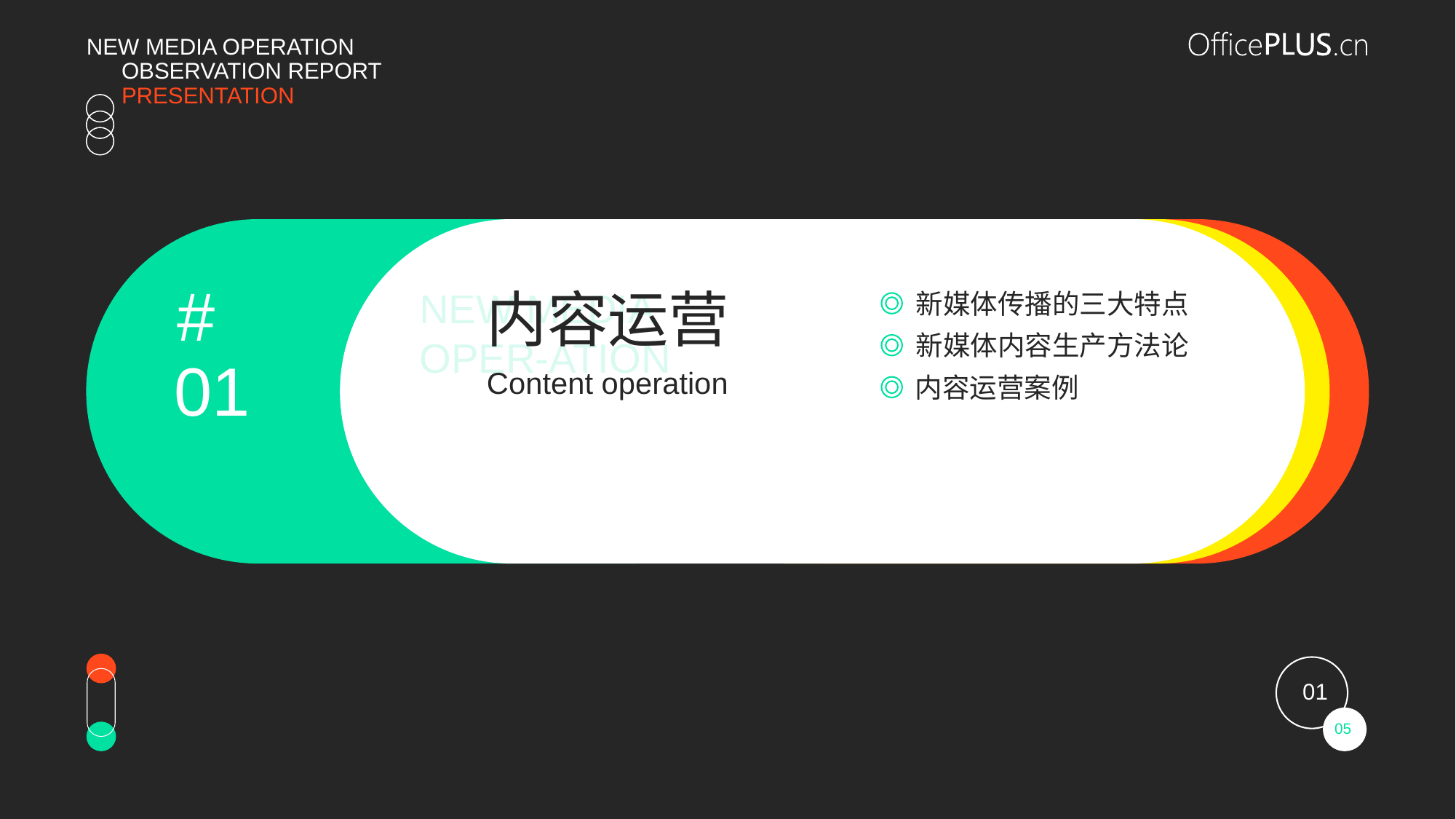

内容运营
新媒体传播的三大特点

新媒体内容生产方法论

01
Content operation
内容运营案例

01